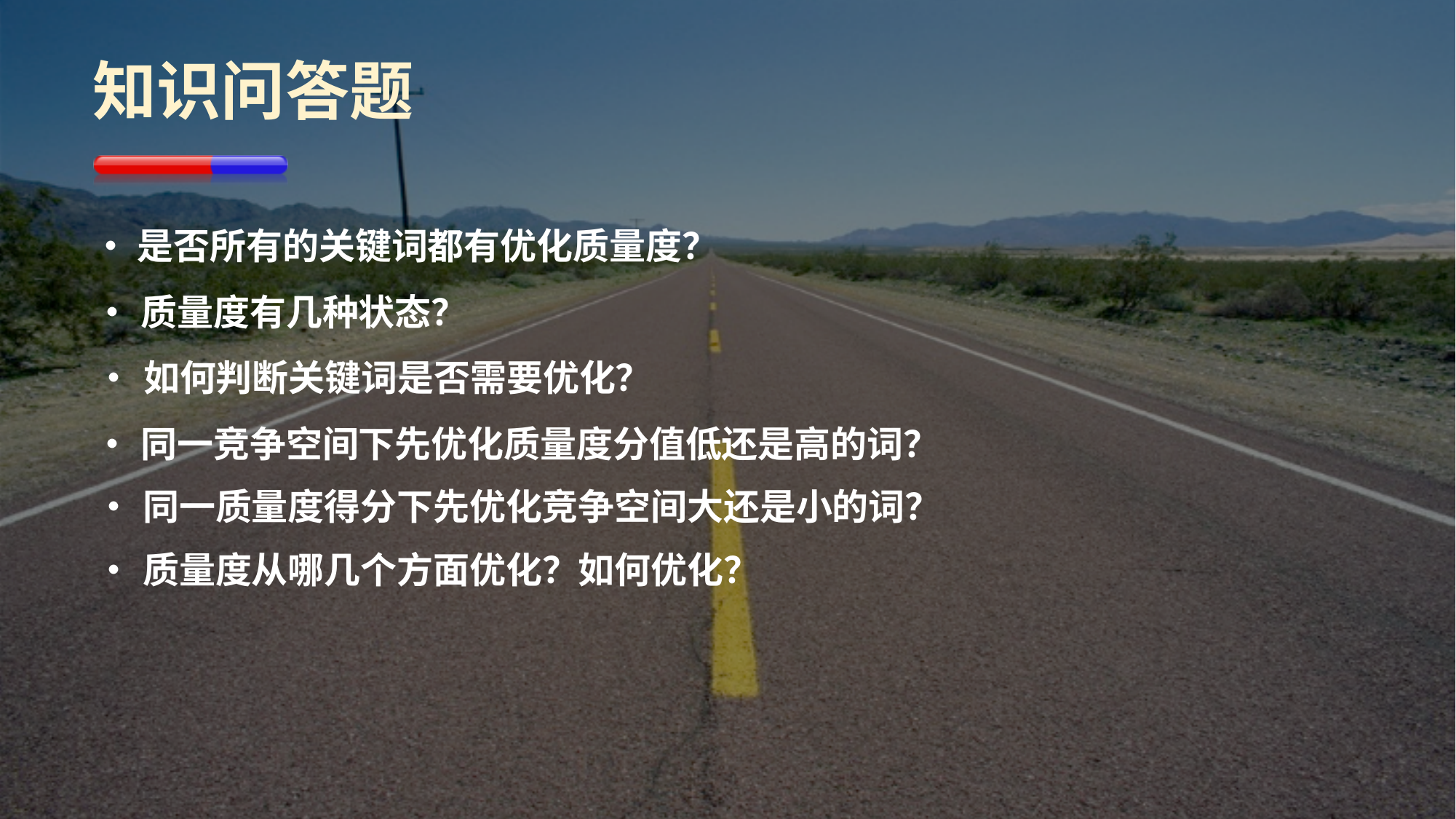

知识问答题
•	是否所有的关键词都有优化质量度？

•	质量度有几种状态？

•	如何判断关键词是否需要优化？

•	同一竞争空间下先优化质量度分值低还是高的词？

•	同一质量度得分下先优化竞争空间大还是小的词？

•	质量度从哪几个方面优化？如何优化？